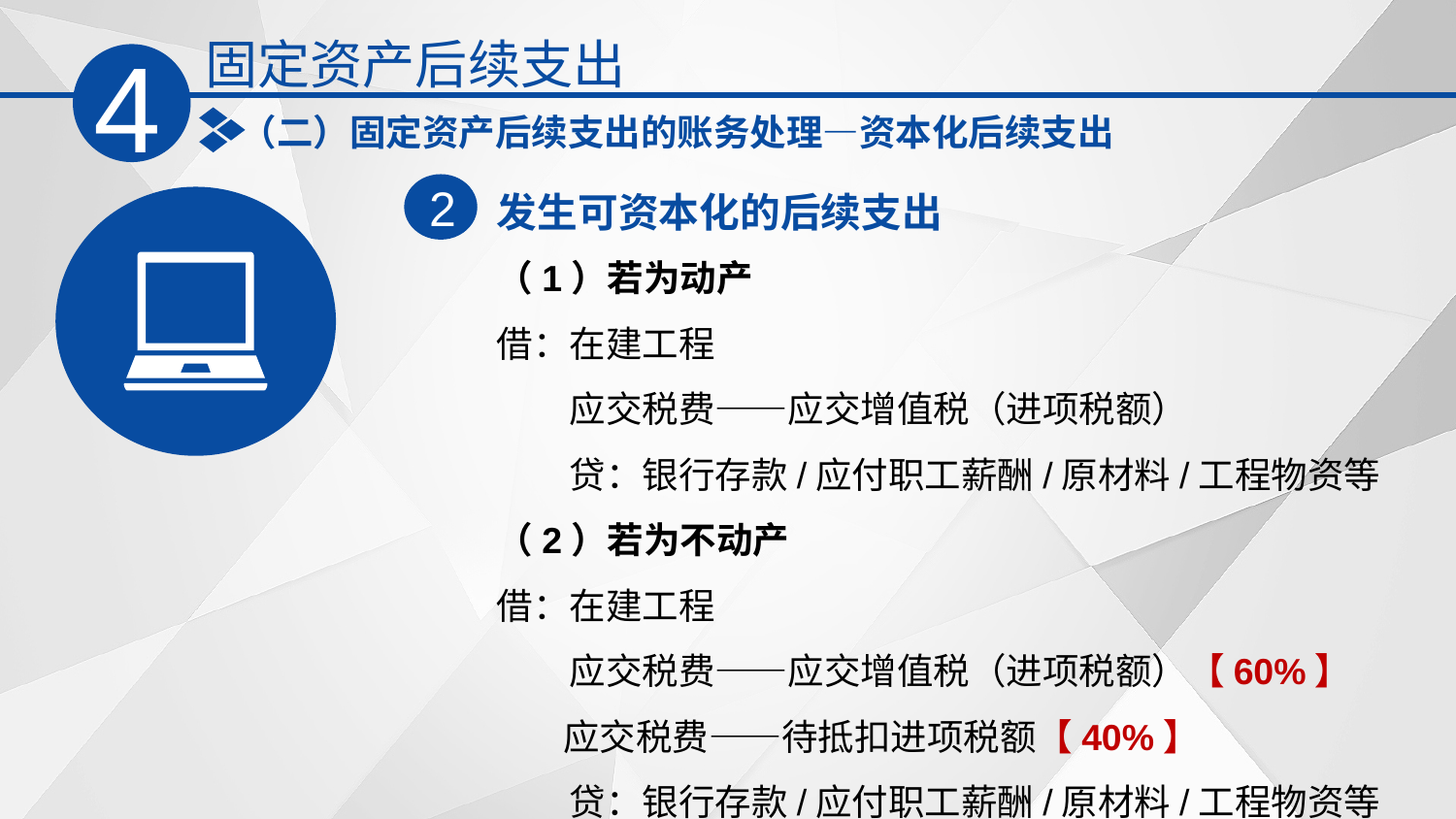

固定资产后续支出
4

（二）固定资产后续支出的账务处理—资本化后续支出

发生可资本化的后续支出
2

（1）若为动产
借：在建工程
　　应交税费——应交增值税（进项税额）
　　贷：银行存款‌/应付职工薪酬‌/原材料‌/工程物资等
（2）若为不动产
借：在建工程
　　应交税费——应交增值税（进项税额）【60%】
       应交税费——待抵扣进项税额【40%】
　　贷：银行存款‌/应付职工薪酬‌/原材料‌/工程物资‌等